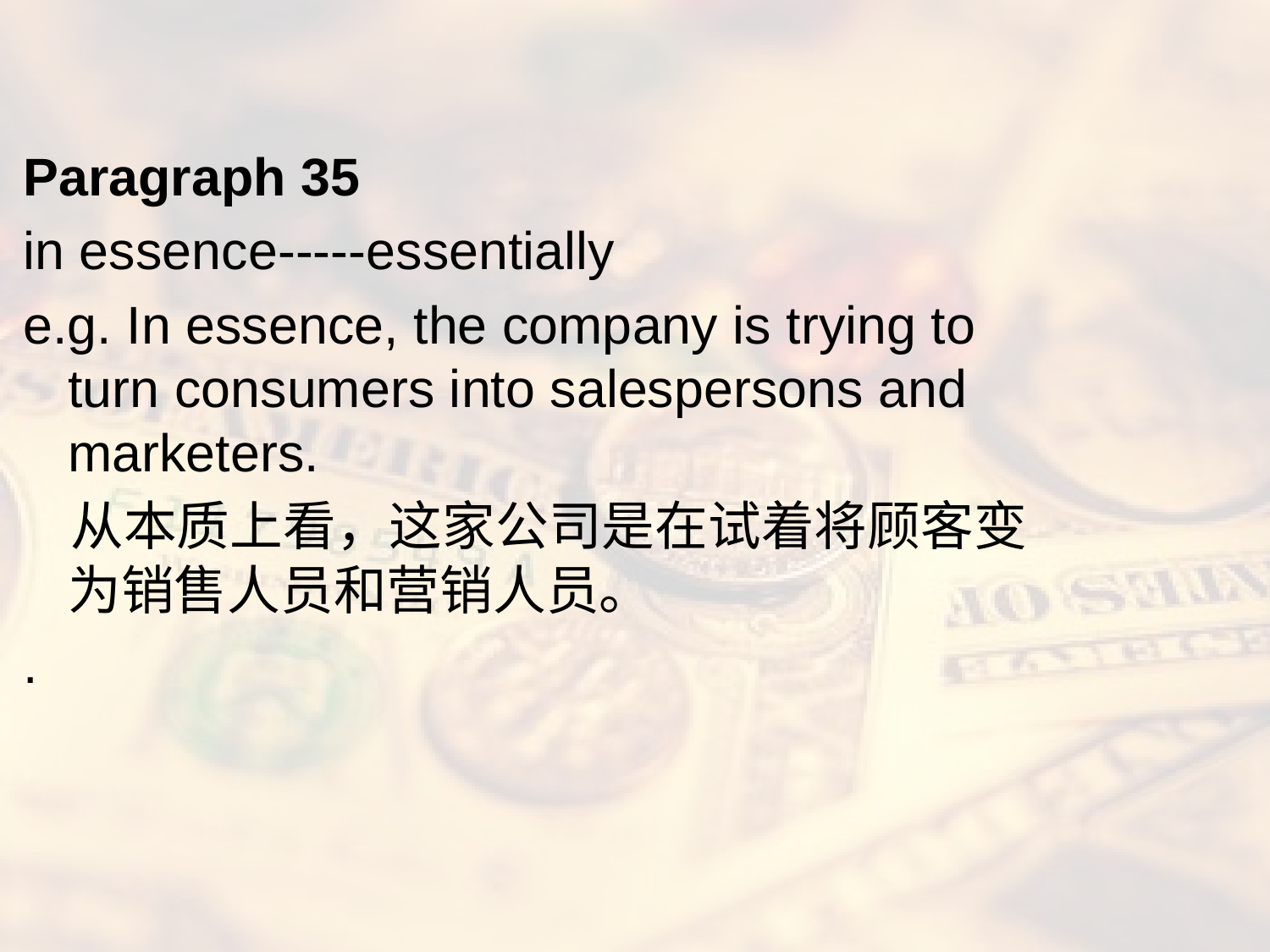

#
Paragraph 35
in essence-----essentially
e.g. In essence, the company is trying to turn consumers into salespersons and marketers.
   从本质上看，这家公司是在试着将顾客变为销售人员和营销人员。
.